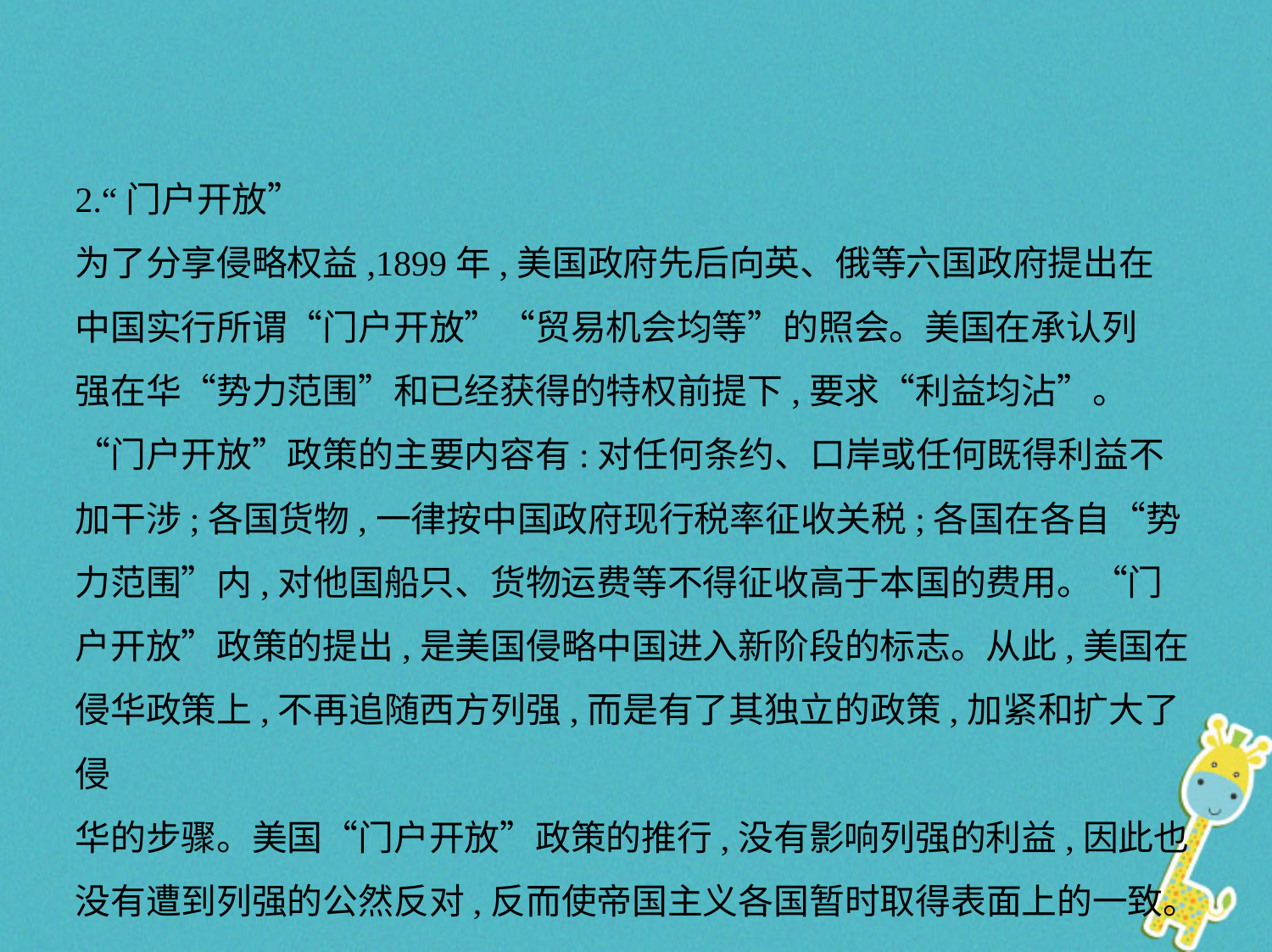

2.“门户开放”
为了分享侵略权益,1899年,美国政府先后向英、俄等六国政府提出在
中国实行所谓“门户开放”“贸易机会均等”的照会。美国在承认列
强在华“势力范围”和已经获得的特权前提下,要求“利益均沾”。
“门户开放”政策的主要内容有:对任何条约、口岸或任何既得利益不
加干涉;各国货物,一律按中国政府现行税率征收关税;各国在各自“势
力范围”内,对他国船只、货物运费等不得征收高于本国的费用。“门
户开放”政策的提出,是美国侵略中国进入新阶段的标志。从此,美国在
侵华政策上,不再追随西方列强,而是有了其独立的政策,加紧和扩大了侵
华的步骤。美国“门户开放”政策的推行,没有影响列强的利益,因此也
没有遭到列强的公然反对,反而使帝国主义各国暂时取得表面上的一致。